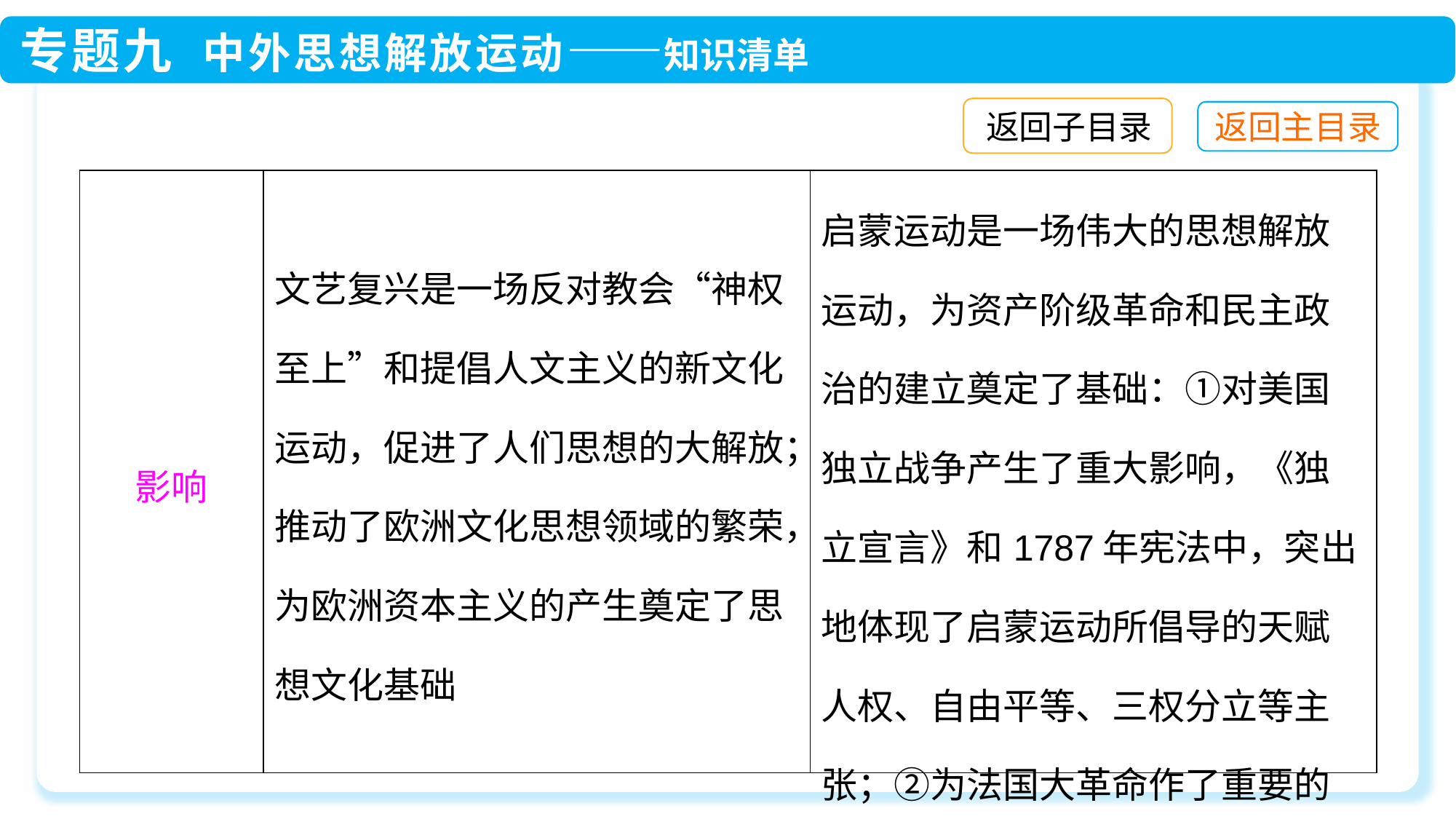

返回子目录
| 影响 | 文艺复兴是一场反对教会“神权至上”和提倡人文主义的新文化运动，促进了人们思想的大解放；推动了欧洲文化思想领域的繁荣，为欧洲资本主义的产生奠定了思想文化基础 | 启蒙运动是一场伟大的思想解放运动，为资产阶级革命和民主政治的建立奠定了基础：①对美国独立战争产生了重大影响，《独立宣言》和1787年宪法中，突出地体现了启蒙运动所倡导的天赋人权、自由平等、三权分立等主张；②为法国大革命作了重要的理论准备 |
| --- | --- | --- |